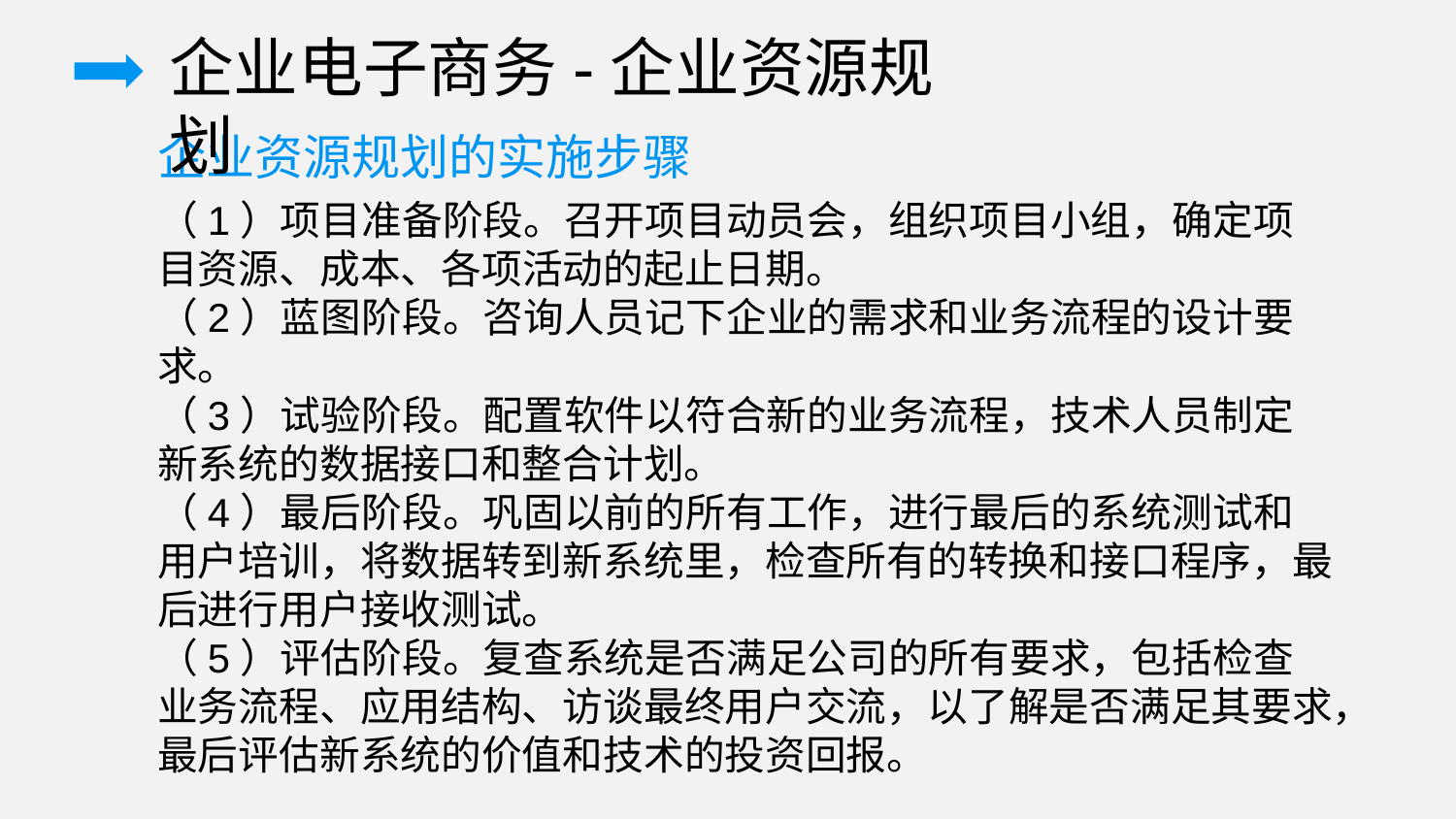

企业电子商务-企业资源规划
企业资源规划的实施步骤

（1）项目准备阶段。召开项目动员会，组织项目小组，确定项目资源、成本、各项活动的起止日期。
（2）蓝图阶段。咨询人员记下企业的需求和业务流程的设计要求。
（3）试验阶段。配置软件以符合新的业务流程，技术人员制定新系统的数据接口和整合计划。
（4）最后阶段。巩固以前的所有工作，进行最后的系统测试和用户培训，将数据转到新系统里，检查所有的转换和接口程序，最后进行用户接收测试。
（5）评估阶段。复查系统是否满足公司的所有要求，包括检查业务流程、应用结构、访谈最终用户交流，以了解是否满足其要求，最后评估新系统的价值和技术的投资回报。